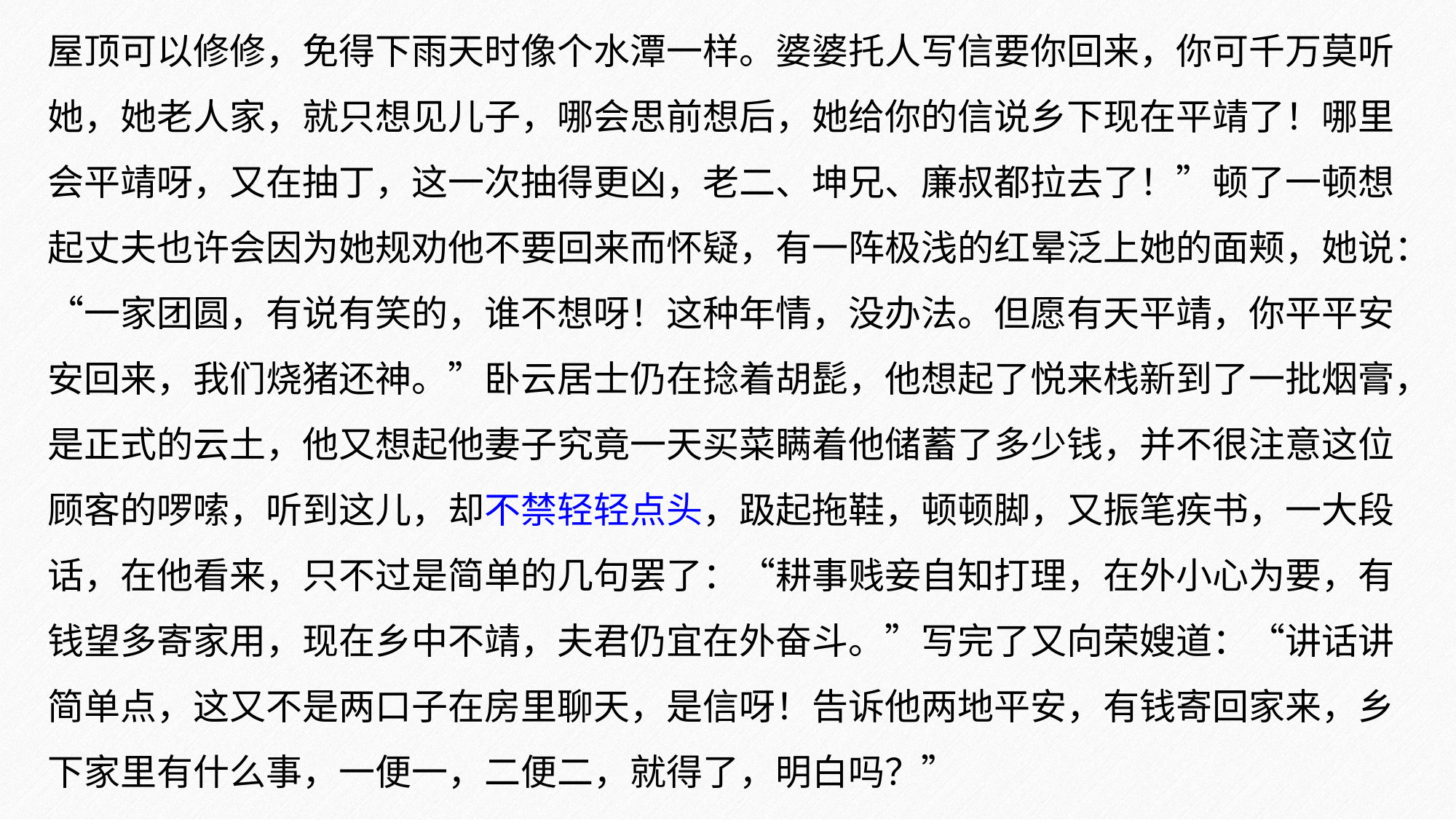

屋顶可以修修，免得下雨天时像个水潭一样。婆婆托人写信要你回来，你可千万莫听她，她老人家，就只想见儿子，哪会思前想后，她给你的信说乡下现在平靖了！哪里会平靖呀，又在抽丁，这一次抽得更凶，老二、坤兄、廉叔都拉去了！”顿了一顿想起丈夫也许会因为她规劝他不要回来而怀疑，有一阵极浅的红晕泛上她的面颊，她说：“一家团圆，有说有笑的，谁不想呀！这种年情，没办法。但愿有天平靖，你平平安安回来，我们烧猪还神。”卧云居士仍在捻着胡髭，他想起了悦来栈新到了一批烟膏，是正式的云土，他又想起他妻子究竟一天买菜瞒着他储蓄了多少钱，并不很注意这位顾客的啰嗦，听到这儿，却不禁轻轻点头，趿起拖鞋，顿顿脚，又振笔疾书，一大段话，在他看来，只不过是简单的几句罢了：“耕事贱妾自知打理，在外小心为要，有钱望多寄家用，现在乡中不靖，夫君仍宜在外奋斗。”写完了又向荣嫂道：“讲话讲简单点，这又不是两口子在房里聊天，是信呀！告诉他两地平安，有钱寄回家来，乡下家里有什么事，一便一，二便二，就得了，明白吗？”